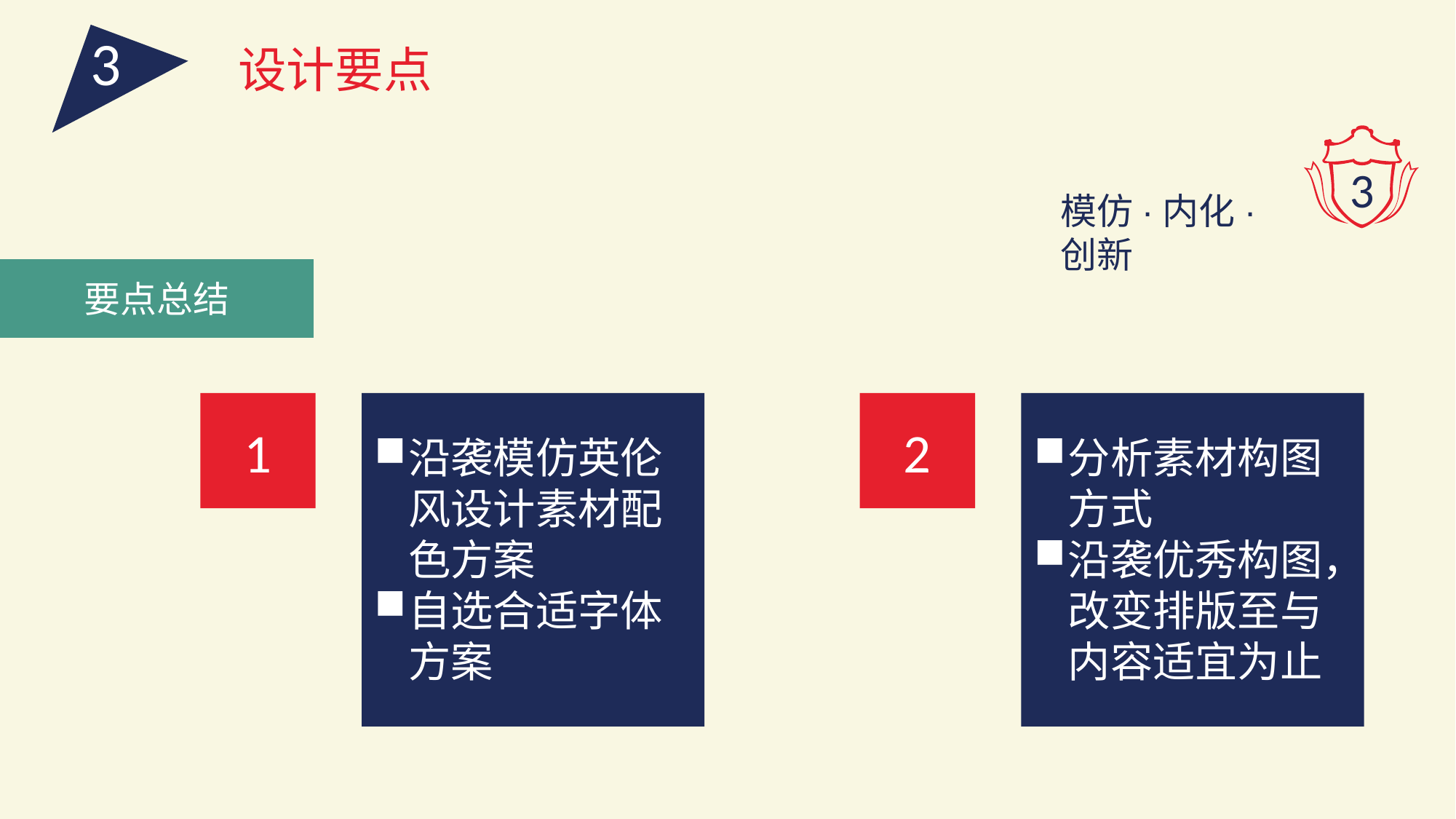

3

设计要点

3
模仿·内化·创新
要点总结
1

2

沿袭模仿英伦风设计素材配色方案
自选合适字体方案
分析素材构图方式
沿袭优秀构图，改变排版至与内容适宜为止